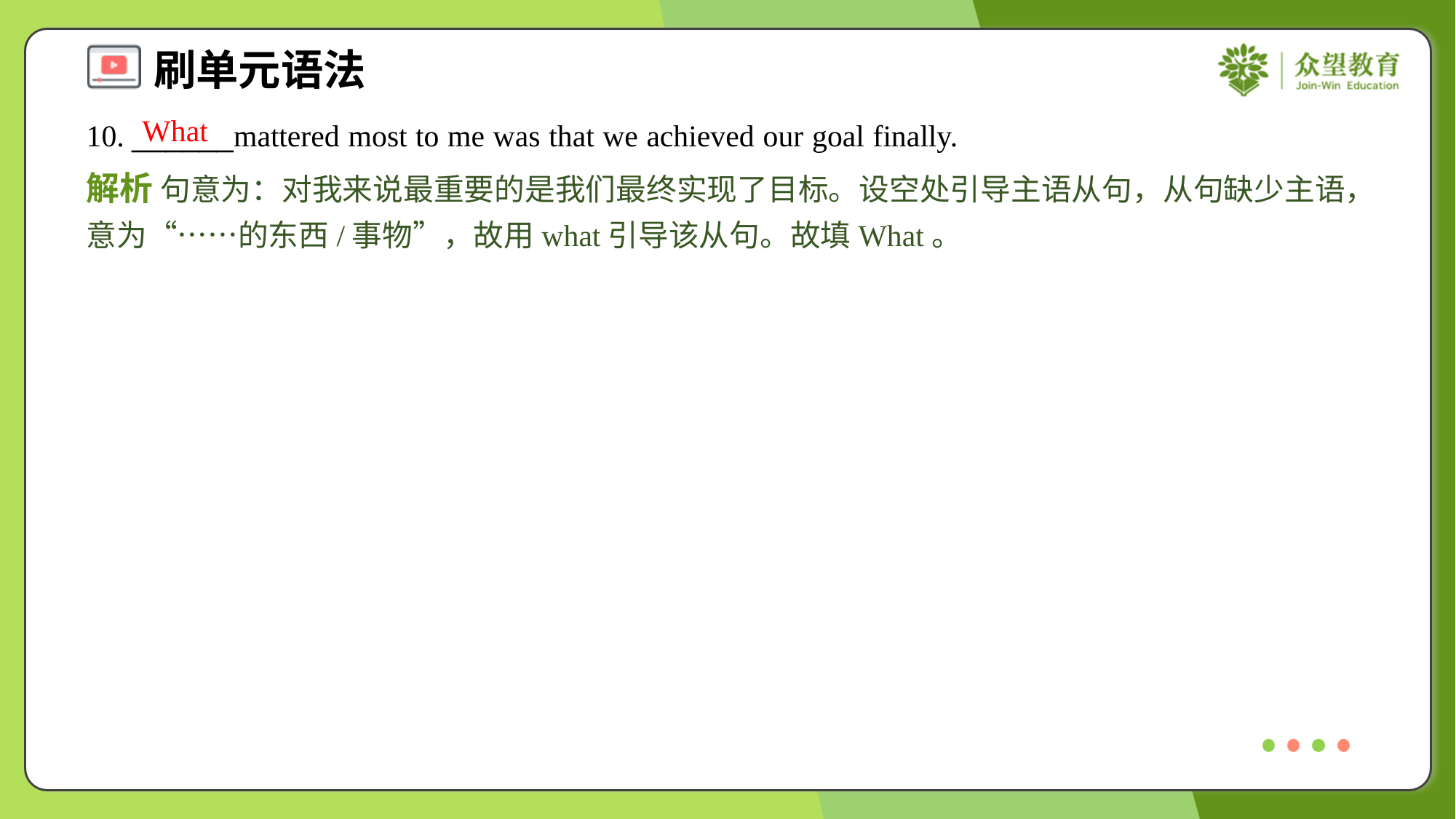

What
10. ______mattered most to me was that we achieved our goal finally.
解析 句意为：对我来说最重要的是我们最终实现了目标。设空处引导主语从句，从句缺少主语，意为“……的东西/事物”，故用what引导该从句。故填What。